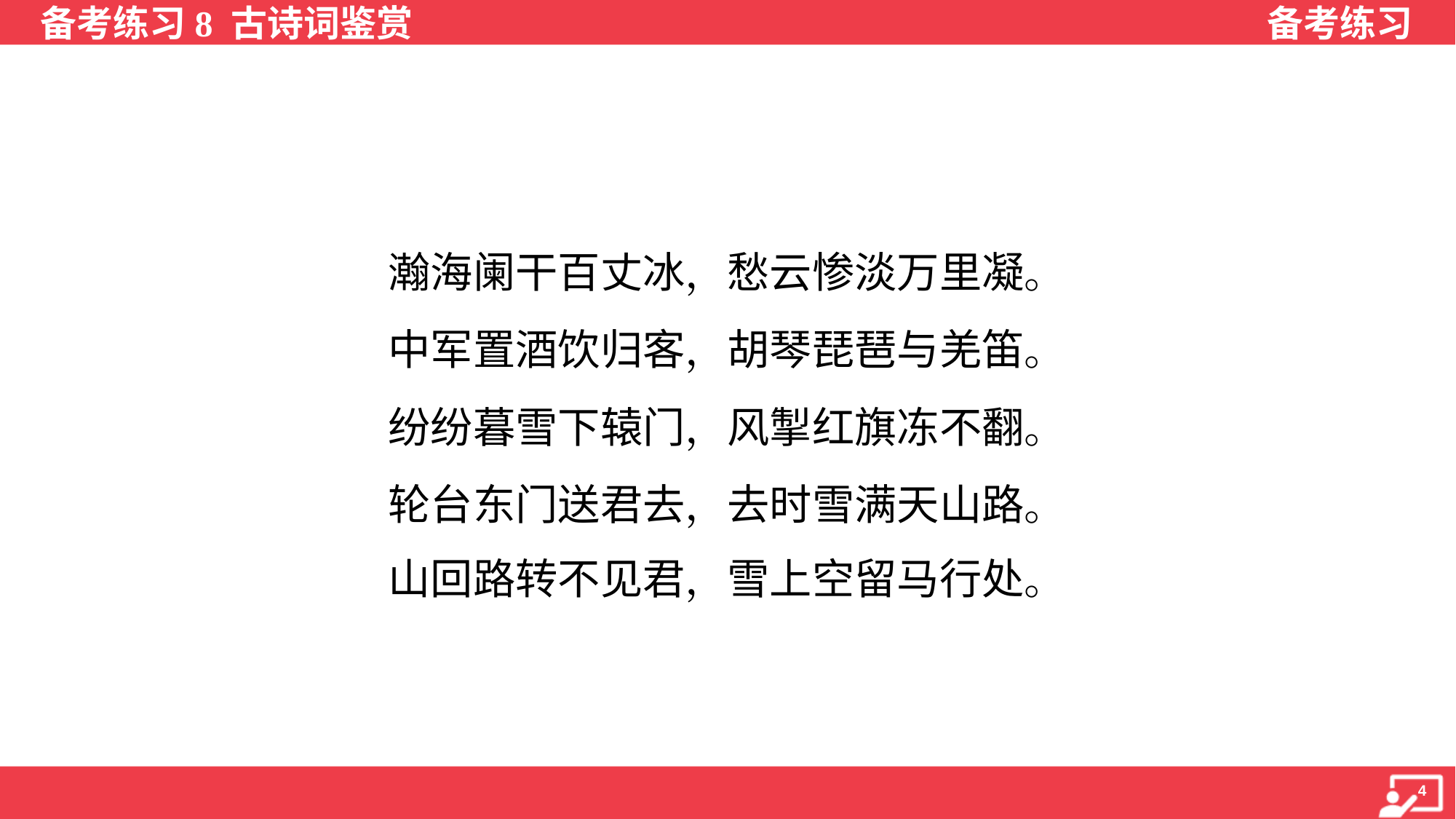

瀚海阑干百丈冰，愁云惨淡万里凝。
中军置酒饮归客，胡琴琵琶与羌笛。
纷纷暮雪下辕门，风掣红旗冻不翻。
轮台东门送君去，去时雪满天山路。
山回路转不见君，雪上空留马行处。